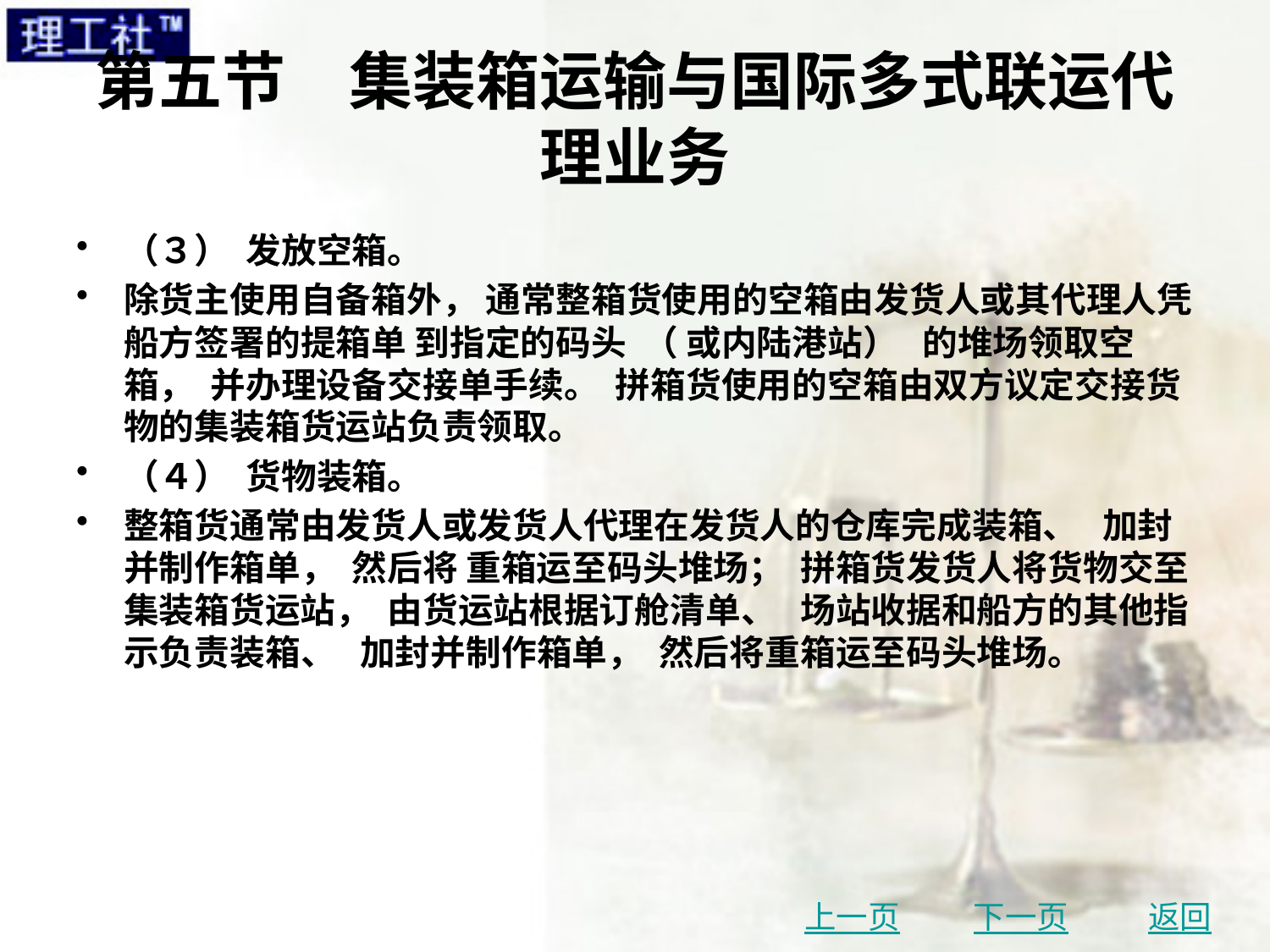

# 第五节　集装箱运输与国际多式联运代理业务
（３）  发放空箱。
除货主使用自备箱外， 通常整箱货使用的空箱由发货人或其代理人凭船方签署的提箱单 到指定的码头  （ 或内陆港站）   的堆场领取空箱，  并办理设备交接单手续。  拼箱货使用的空箱由双方议定交接货物的集装箱货运站负责领取。
（４）  货物装箱。
整箱货通常由发货人或发货人代理在发货人的仓库完成装箱、   加封并制作箱单，  然后将 重箱运至码头堆场；  拼箱货发货人将货物交至集装箱货运站，  由货运站根据订舱清单、   场站收据和船方的其他指示负责装箱、   加封并制作箱单，  然后将重箱运至码头堆场。

上一页
下一页
返回